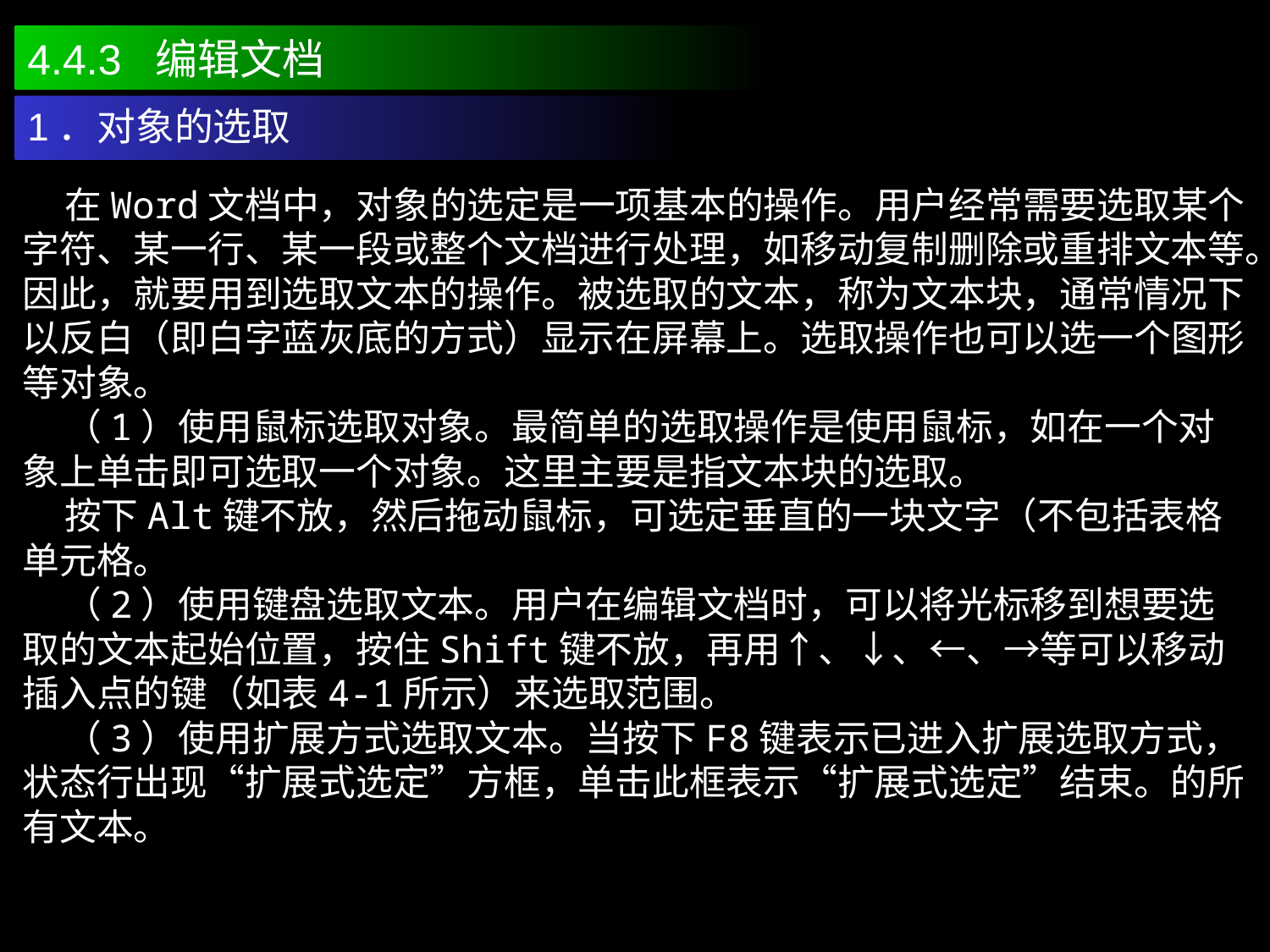

4.4.3  编辑文档
1．对象的选取
    在Word文档中，对象的选定是一项基本的操作。用户经常需要选取某个字符、某一行、某一段或整个文档进行处理，如移动复制删除或重排文本等。因此，就要用到选取文本的操作。被选取的文本，称为文本块，通常情况下以反白（即白字蓝灰底的方式）显示在屏幕上。选取操作也可以选一个图形等对象。
    （1）使用鼠标选取对象。最简单的选取操作是使用鼠标，如在一个对象上单击即可选取一个对象。这里主要是指文本块的选取。
    按下Alt键不放，然后拖动鼠标，可选定垂直的一块文字（不包括表格单元格。
    （2）使用键盘选取文本。用户在编辑文档时，可以将光标移到想要选取的文本起始位置，按住Shift键不放，再用↑、↓、←、→等可以移动插入点的键（如表4-1所示）来选取范围。
    （3）使用扩展方式选取文本。当按下F8键表示已进入扩展选取方式，状态行出现“扩展式选定”方框，单击此框表示“扩展式选定”结束。的所有文本。